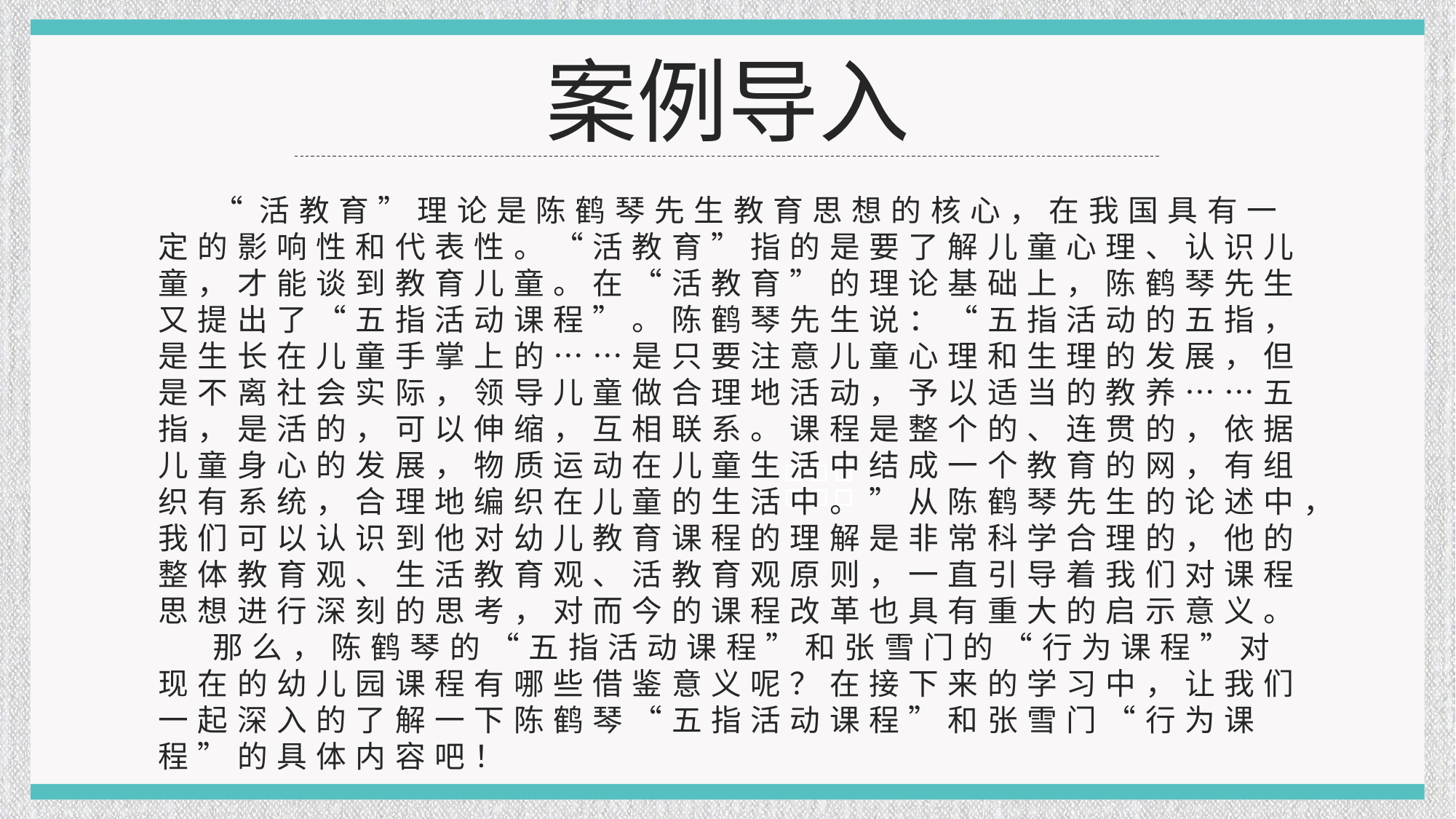

案例导入
“活教育”理论是陈鹤琴先生教育思想的核心，在我国具有一定的影响性和代表性。“活教育”指的是要了解儿童心理、认识儿童，才能谈到教育儿童。在“活教育”的理论基础上，陈鹤琴先生又提出了“五指活动课程”。陈鹤琴先生说：“五指活动的五指，是生长在儿童手掌上的……是只要注意儿童心理和生理的发展，但是不离社会实际，领导儿童做合理地活动，予以适当的教养……五指，是活的，可以伸缩，互相联系。课程是整个的、连贯的，依据儿童身心的发展，物质运动在儿童生活中结成一个教育的网，有组织有系统，合理地编织在儿童的生活中。”从陈鹤琴先生的论述中，我们可以认识到他对幼儿教育课程的理解是非常科学合理的，他的整体教育观、生活教育观、活教育观原则，一直引导着我们对课程思想进行深刻的思考，对而今的课程改革也具有重大的启示意义。
那么，陈鹤琴的“五指活动课程”和张雪门的“行为课程”对现在的幼儿园课程有哪些借鉴意义呢？在接下来的学习中，让我们一起深入的了解一下陈鹤琴“五指活动课程”和张雪门“行为课程”的具体内容吧！